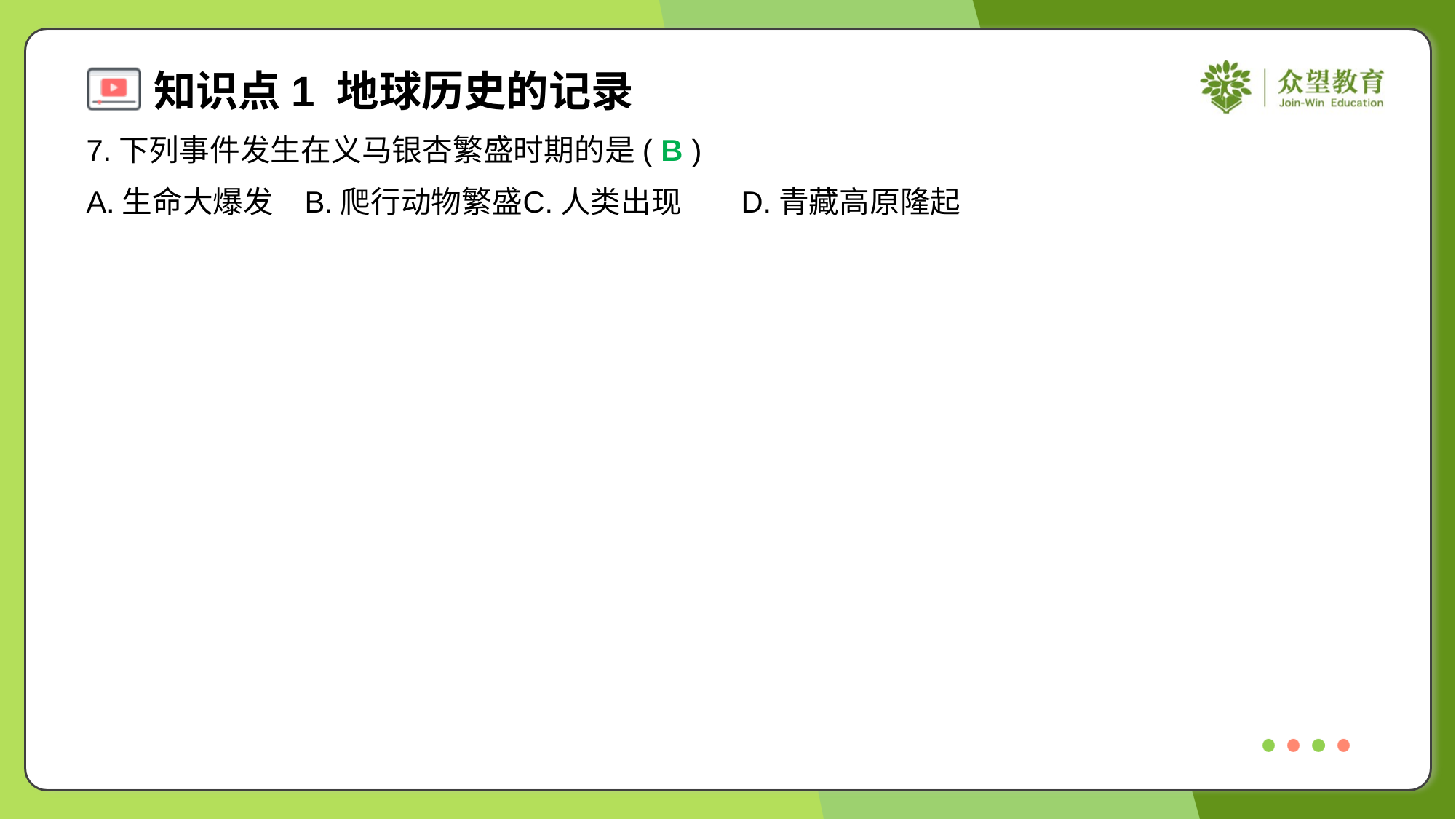

7.下列事件发生在义马银杏繁盛时期的是(     )
B
A.生命大爆发	B.爬行动物繁盛	C.人类出现	D.青藏高原隆起